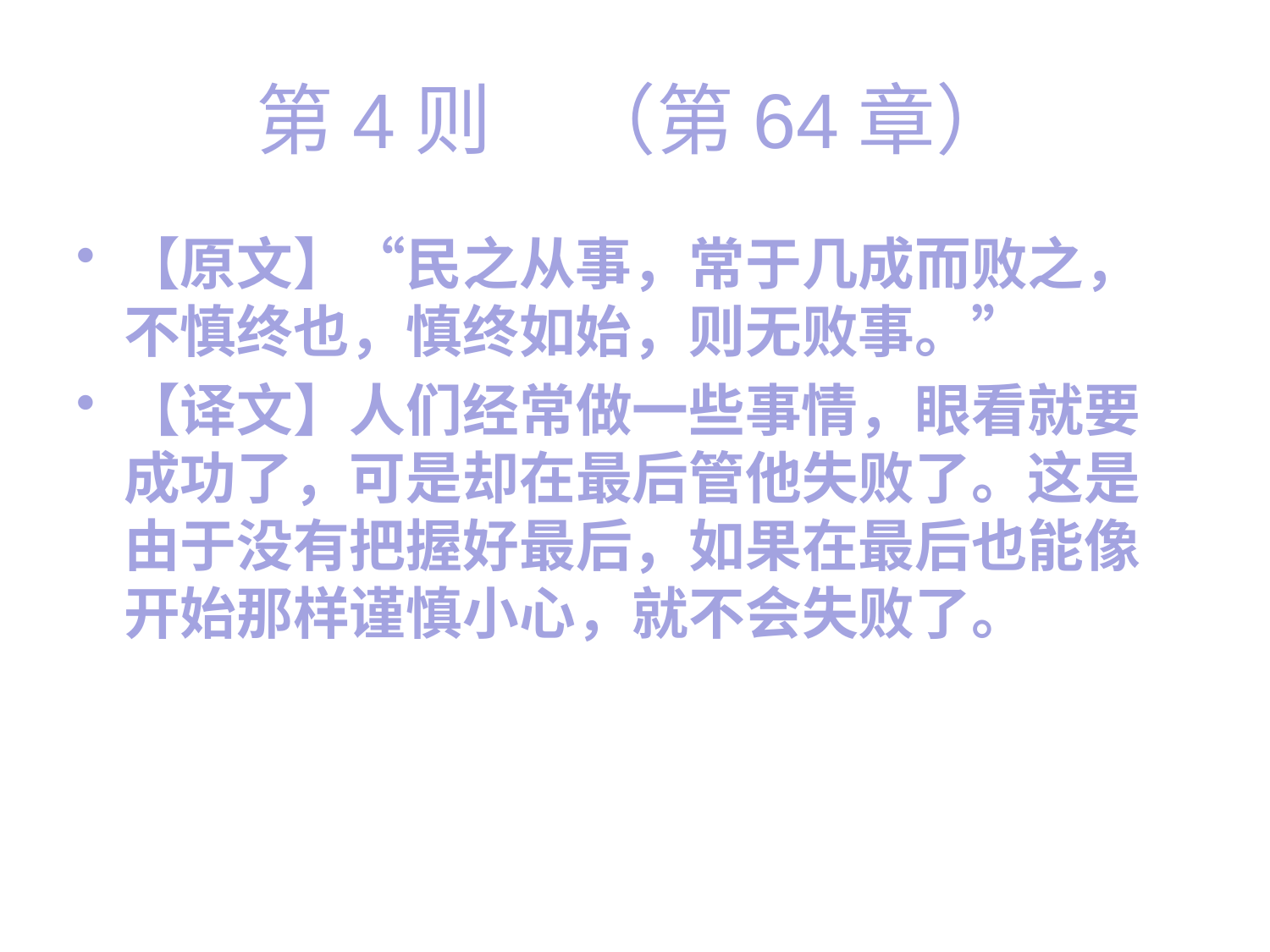

# 第4则     （第64章）
【原文】“民之从事，常于几成而败之，不慎终也，慎终如始，则无败事。”
【译文】人们经常做一些事情，眼看就要成功了，可是却在最后管他失败了。这是由于没有把握好最后，如果在最后也能像开始那样谨慎小心，就不会失败了。